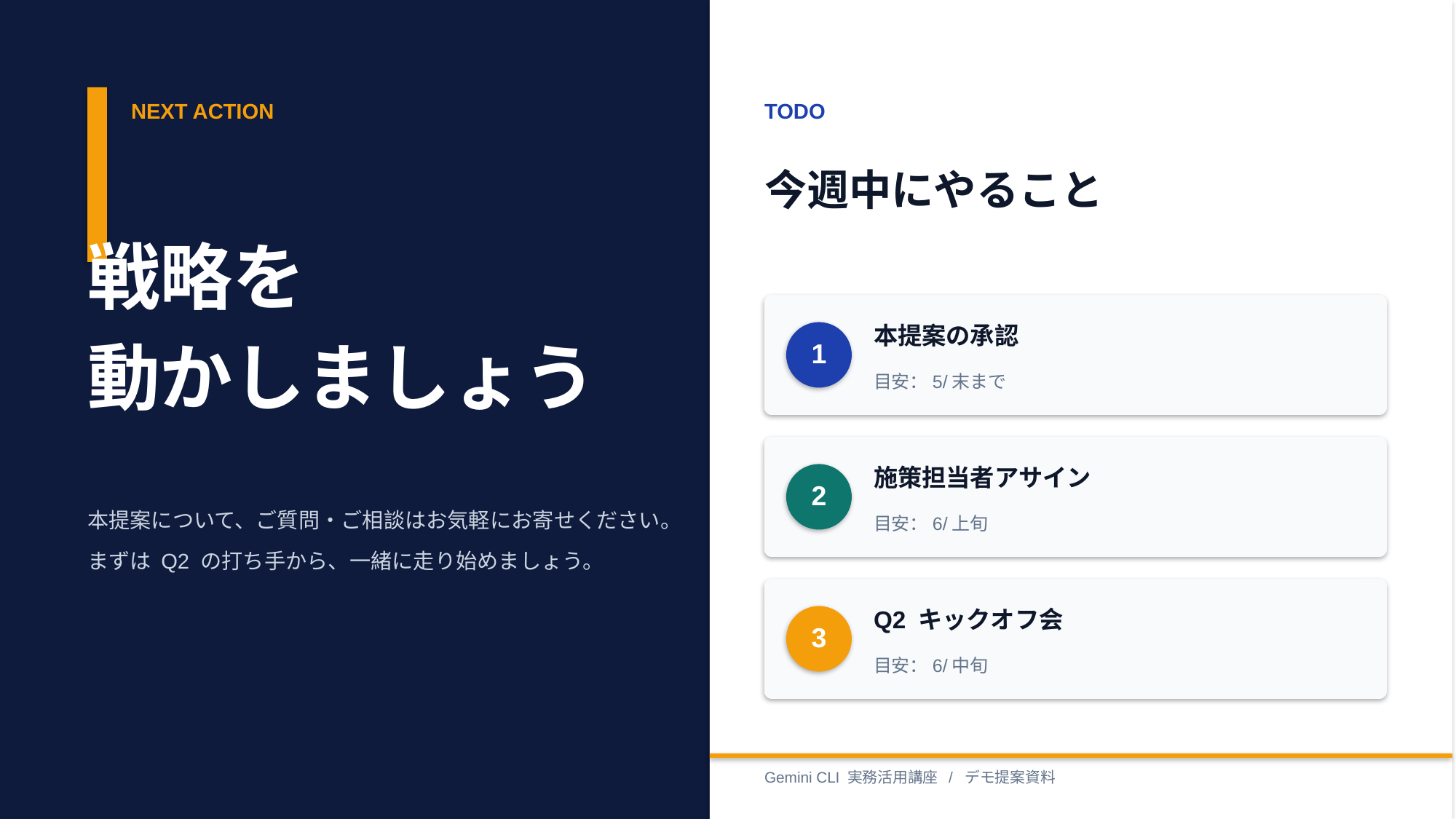

NEXT ACTION
TODO
今週中にやること
戦略を
動かしましょう

本提案の承認

1
目安：5/末まで

施策担当者アサイン

2
本提案について、ご質問・ご相談はお気軽にお寄せください。
まずは Q2 の打ち手から、一緒に走り始めましょう。
目安：6/上旬

Q2 キックオフ会

3
目安：6/中旬

Gemini CLI 実務活用講座  /  デモ提案資料